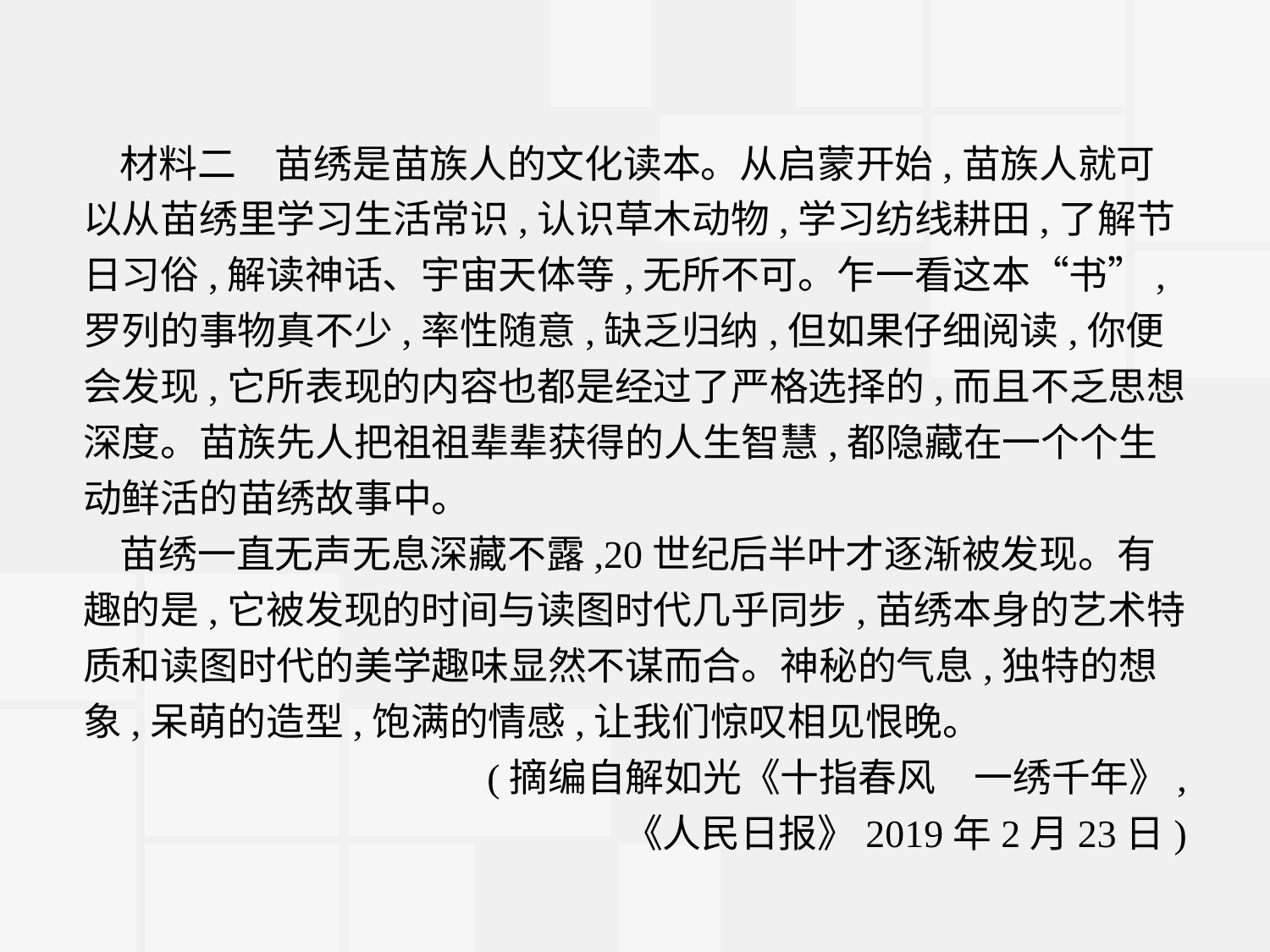

材料二　苗绣是苗族人的文化读本。从启蒙开始,苗族人就可以从苗绣里学习生活常识,认识草木动物,学习纺线耕田,了解节日习俗,解读神话、宇宙天体等,无所不可。乍一看这本“书”,罗列的事物真不少,率性随意,缺乏归纳,但如果仔细阅读,你便会发现,它所表现的内容也都是经过了严格选择的,而且不乏思想深度。苗族先人把祖祖辈辈获得的人生智慧,都隐藏在一个个生动鲜活的苗绣故事中。
苗绣一直无声无息深藏不露,20世纪后半叶才逐渐被发现。有趣的是,它被发现的时间与读图时代几乎同步,苗绣本身的艺术特质和读图时代的美学趣味显然不谋而合。神秘的气息,独特的想象,呆萌的造型,饱满的情感,让我们惊叹相见恨晚。
(摘编自解如光《十指春风　一绣千年》,
《人民日报》2019年2月23日)